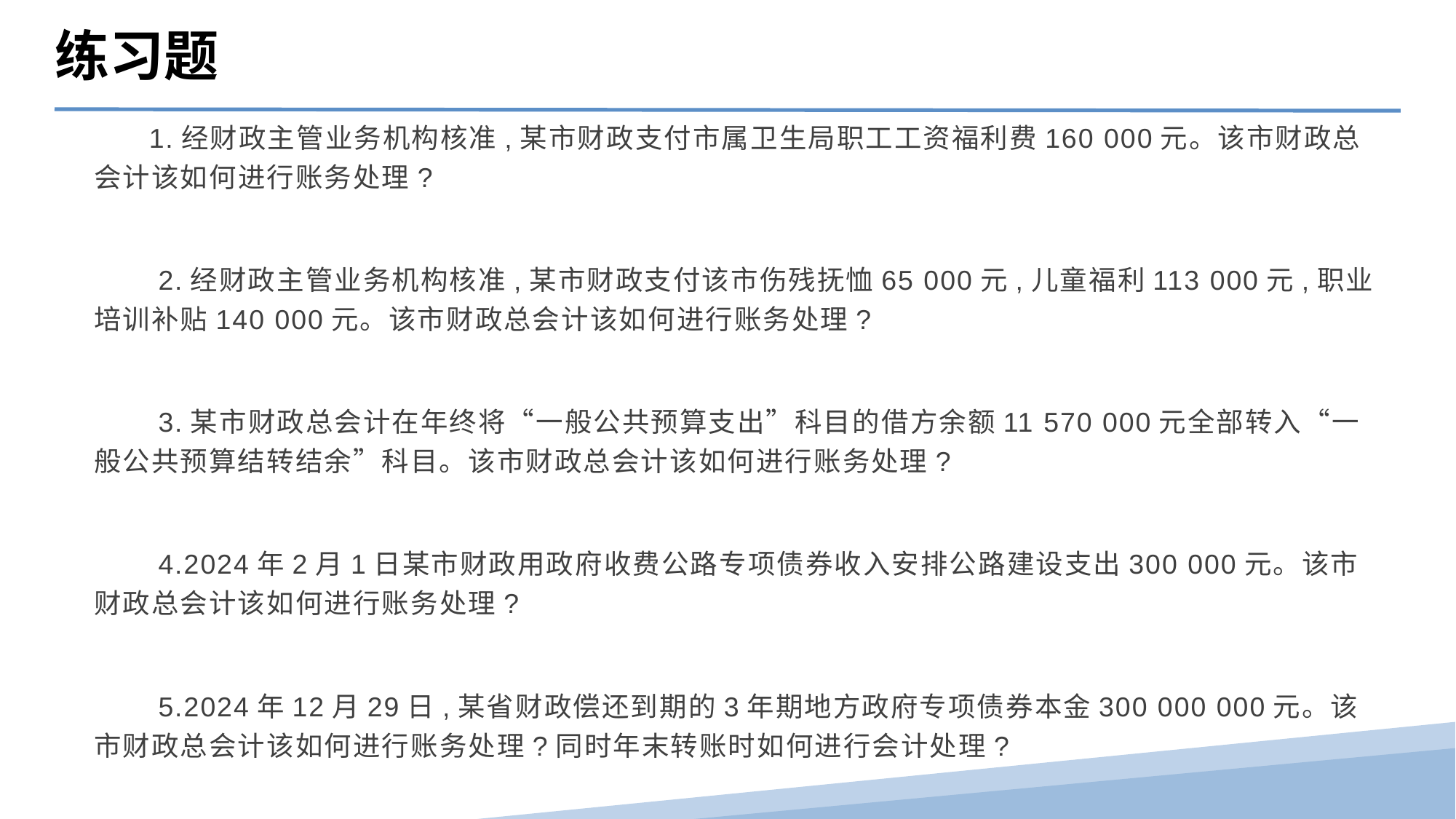

练习题
      1.经财政主管业务机构核准,某市财政支付市属卫生局职工工资福利费160 000元。该市财政总会计该如何进行账务处理?

　　2.经财政主管业务机构核准,某市财政支付该市伤残抚恤65 000元,儿童福利113 000元,职业培训补贴140 000元。该市财政总会计该如何进行账务处理?

　　3.某市财政总会计在年终将“一般公共预算支出”科目的借方余额11 570 000元全部转入“一般公共预算结转结余”科目。该市财政总会计该如何进行账务处理?

　　4.2024年2月1日某市财政用政府收费公路专项债券收入安排公路建设支出300 000元。该市财政总会计该如何进行账务处理?

　　5.2024年12月29日,某省财政偿还到期的3年期地方政府专项债券本金300 000 000元。该市财政总会计该如何进行账务处理?同时年末转账时如何进行会计处理?